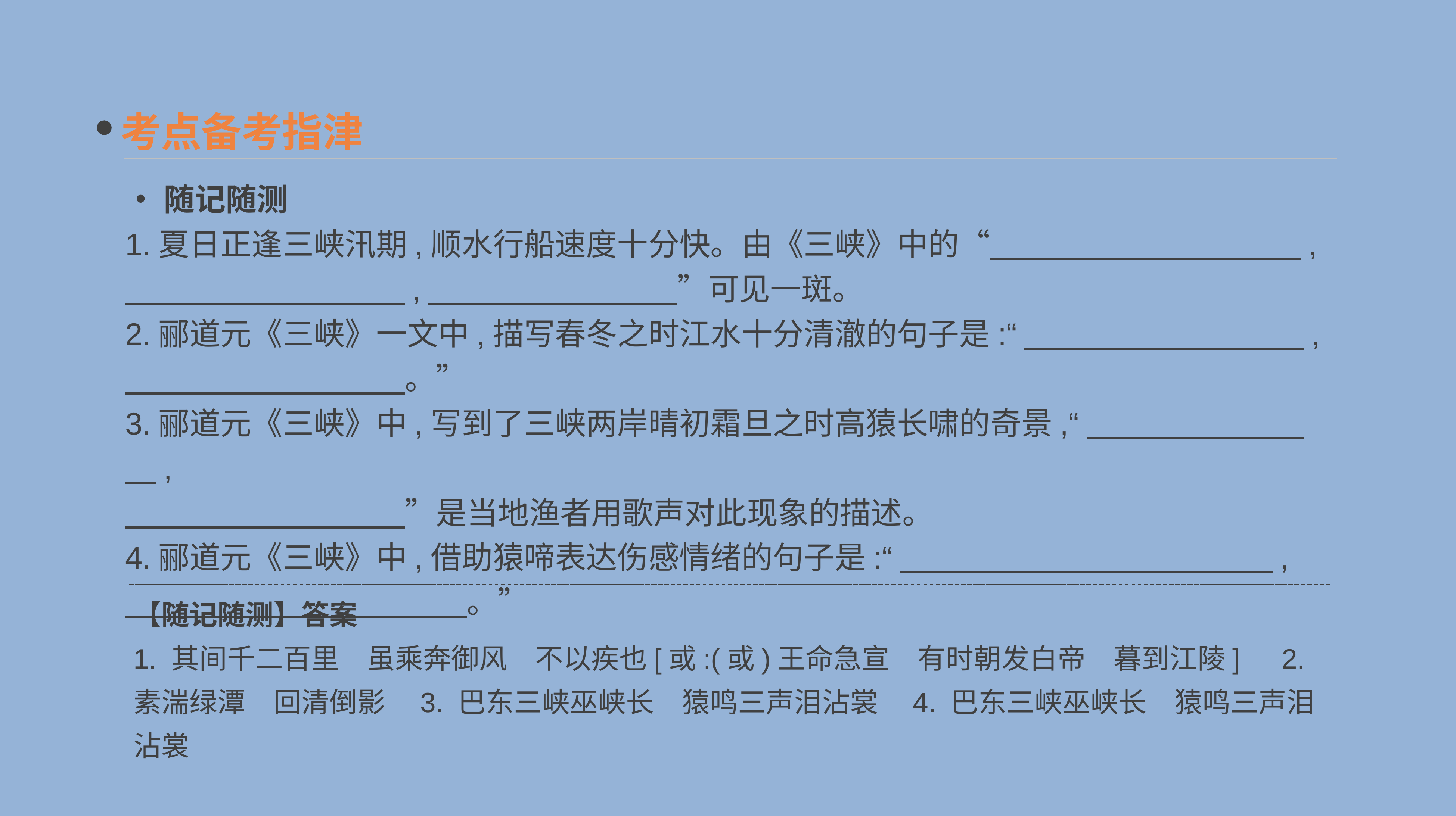

考点备考指津

•随记随测
1.夏日正逢三峡汛期,顺水行船速度十分快。由《三峡》中的“　　　　　　　　　　,
　　　　　　　　　,　　　　　　　　”可见一斑。
2.郦道元《三峡》一文中,描写春冬之时江水十分清澈的句子是:“　　　　　　　　　,
　　　　　　　　　。”
3.郦道元《三峡》中,写到了三峡两岸晴初霜旦之时高猿长啸的奇景,“　　　　　　　　,
　　　　　　　　　”是当地渔者用歌声对此现象的描述。
4.郦道元《三峡》中,借助猿啼表达伤感情绪的句子是:“　　　　　　　　　　　　,
　　　　　　　　　　　。”
【随记随测】答案
1. 其间千二百里　虽乘奔御风　不以疾也[或:(或)王命急宣　有时朝发白帝　暮到江陵]　2. 素湍绿潭　回清倒影　3. 巴东三峡巫峡长　猿鸣三声泪沾裳　4. 巴东三峡巫峡长　猿鸣三声泪沾裳